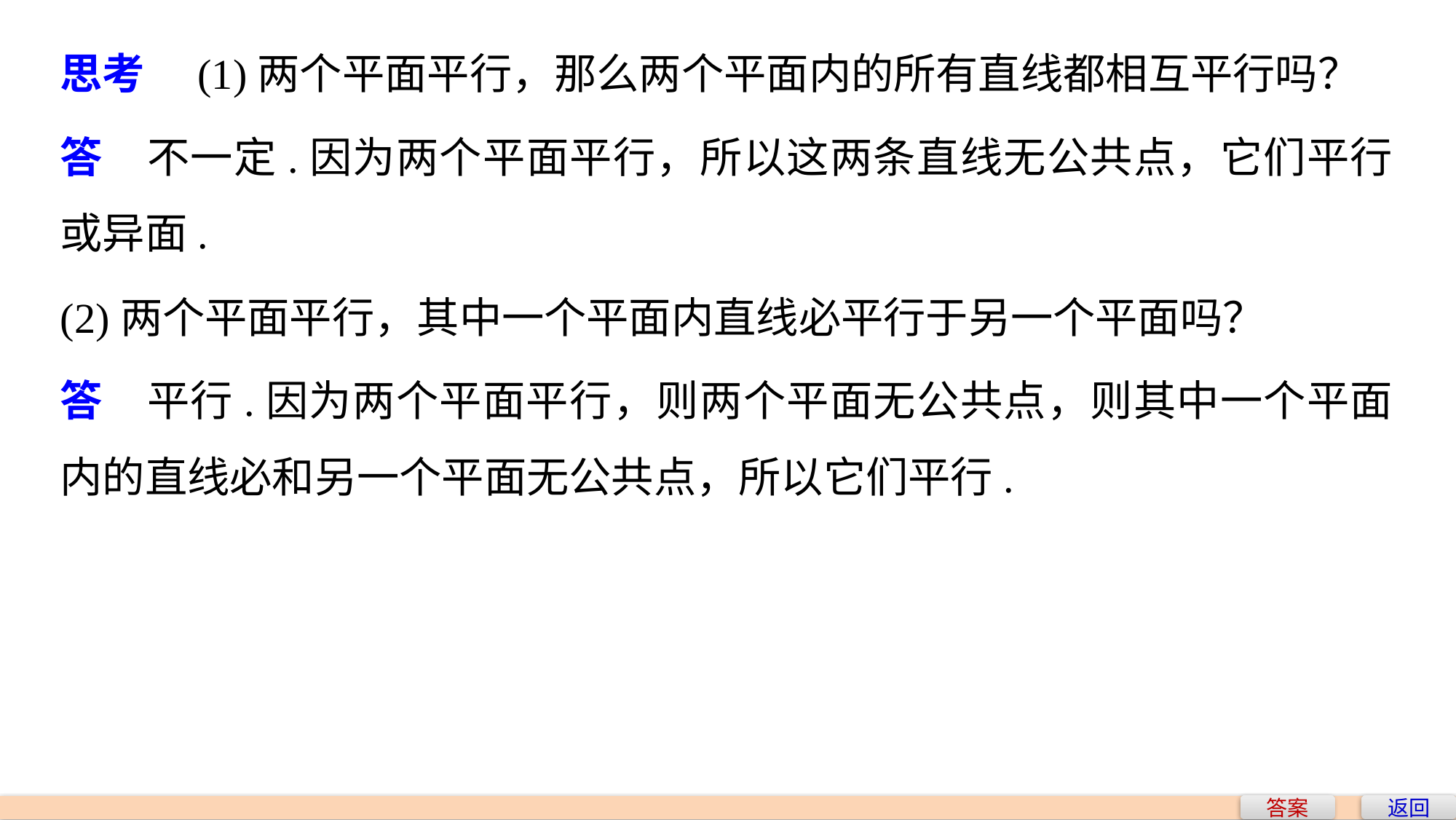

思考　(1)两个平面平行，那么两个平面内的所有直线都相互平行吗？
答　不一定.因为两个平面平行，所以这两条直线无公共点，它们平行或异面.
(2)两个平面平行，其中一个平面内直线必平行于另一个平面吗？
答　平行.因为两个平面平行，则两个平面无公共点，则其中一个平面内的直线必和另一个平面无公共点，所以它们平行.
答案
返回